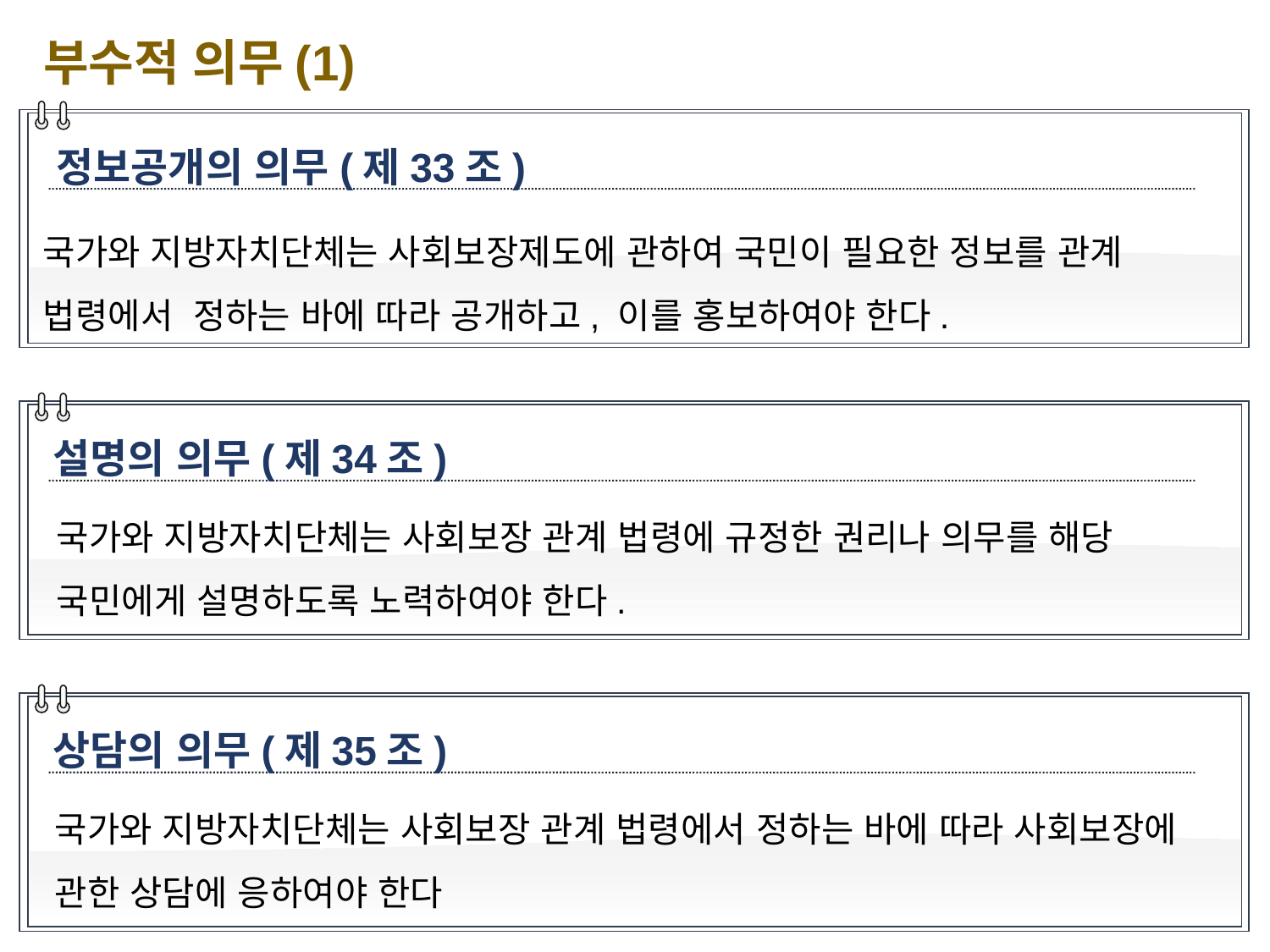

부수적 의무(1)

정보공개의 의무(제33조)

국가와 지방자치단체는 사회보장제도에 관하여 국민이 필요한 정보를 관계 법령에서  정하는 바에 따라 공개하고, 이를 홍보하여야 한다.

설명의 의무(제34조)

국가와 지방자치단체는 사회보장 관계 법령에 규정한 권리나 의무를 해당 국민에게 설명하도록 노력하여야 한다.

상담의 의무(제35조)

국가와 지방자치단체는 사회보장 관계 법령에서 정하는 바에 따라 사회보장에 관한 상담에 응하여야 한다